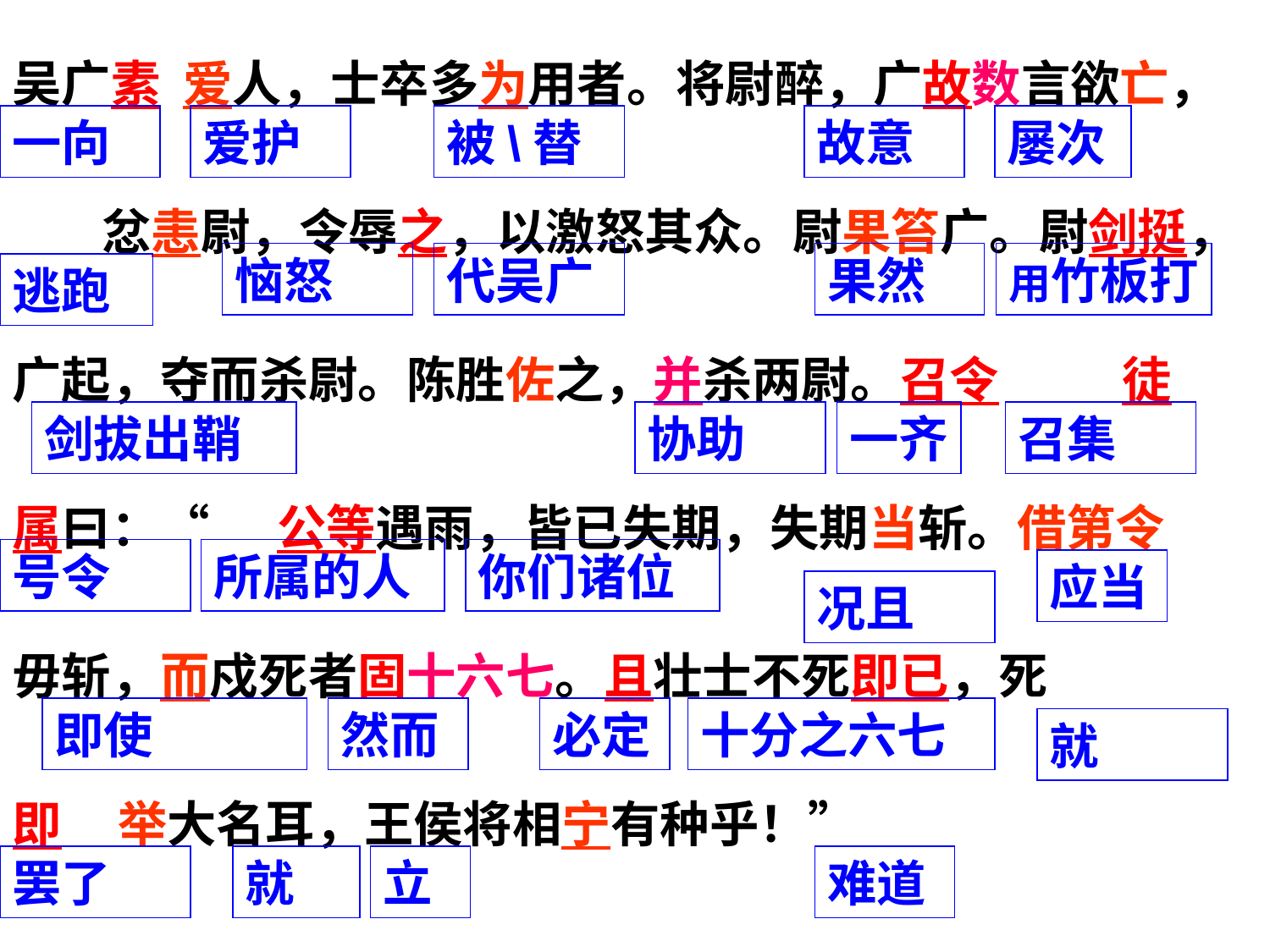

吴广素  爱人，士卒多为用者。将尉醉，广故数言欲亡，        忿恚尉，令辱之，以激怒其众。尉果笞广。尉剑挺，广起，夺而杀尉。陈胜佐之，并杀两尉。召令           徒属曰：“      公等遇雨，皆已失期，失期当斩。借第令毋斩，而戍死者固十六七。且壮士不死即已，死          即     举大名耳，王侯将相宁有种乎！”
一向
爱护
被\替
故意
屡次
恼怒
代吴广
果然
用竹板打
逃跑
剑拔出鞘
协助
一齐
召集
号令
所属的人
你们诸位
应当
况且
即使
然而
必定
十分之六七
就
罢了
就
立
难道